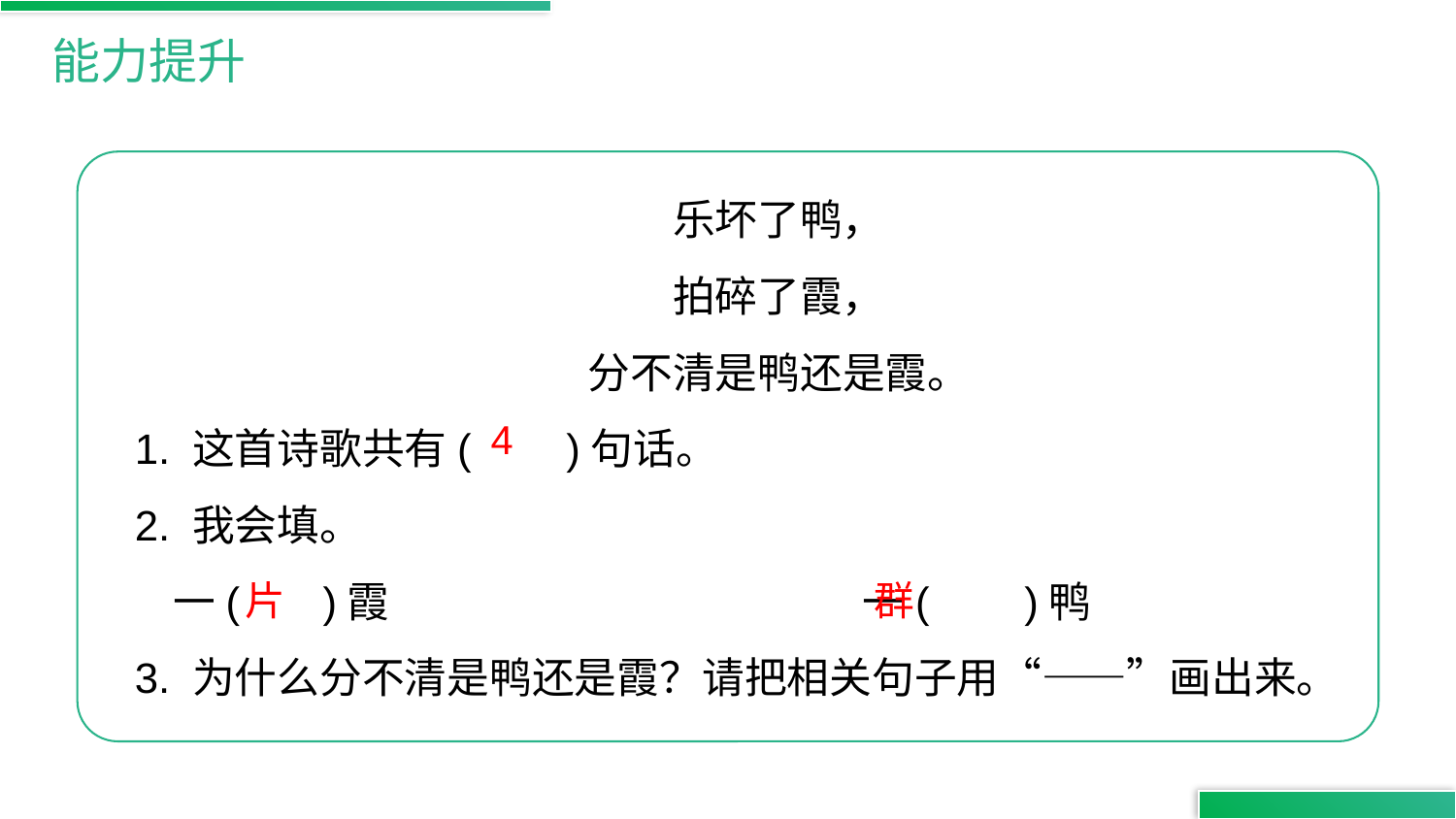

能力提升

乐坏了鸭，
拍碎了霞，
分不清是鸭还是霞。
1. 这首诗歌共有(        )句话。
2. 我会填。
   一(       )霞 				一(        )鸭
3. 为什么分不清是鸭还是霞？请把相关句子用“——”画出来。
4
片
群